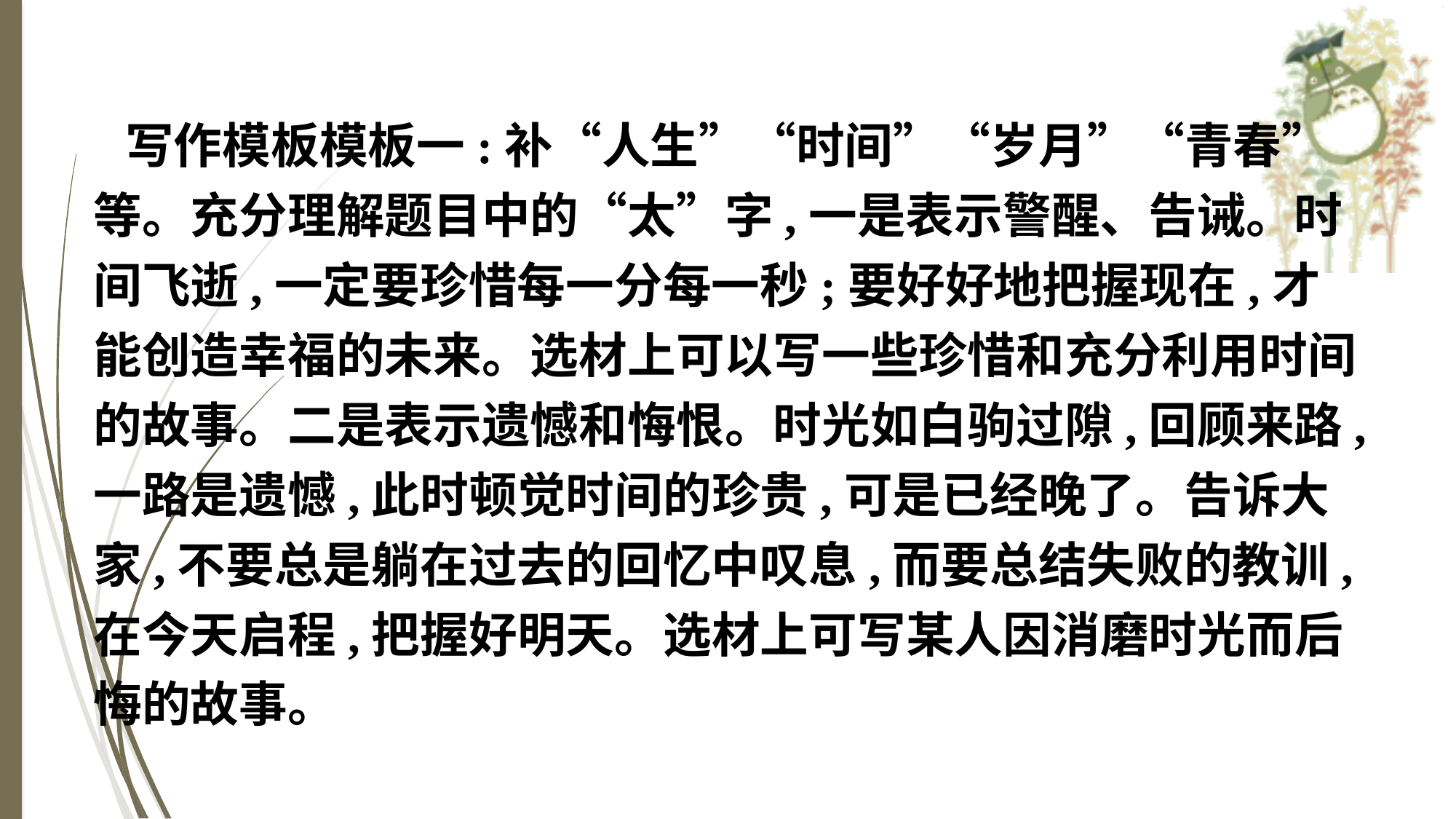

写作模板模板一:补“人生”“时间”“岁月”“青春”等。充分理解题目中的“太”字,一是表示警醒、告诫。时间飞逝,一定要珍惜每一分每一秒;要好好地把握现在,才能创造幸福的未来。选材上可以写一些珍惜和充分利用时间的故事。二是表示遗憾和悔恨。时光如白驹过隙,回顾来路,一路是遗憾,此时顿觉时间的珍贵,可是已经晚了。告诉大家,不要总是躺在过去的回忆中叹息,而要总结失败的教训,在今天启程,把握好明天。选材上可写某人因消磨时光而后悔的故事。